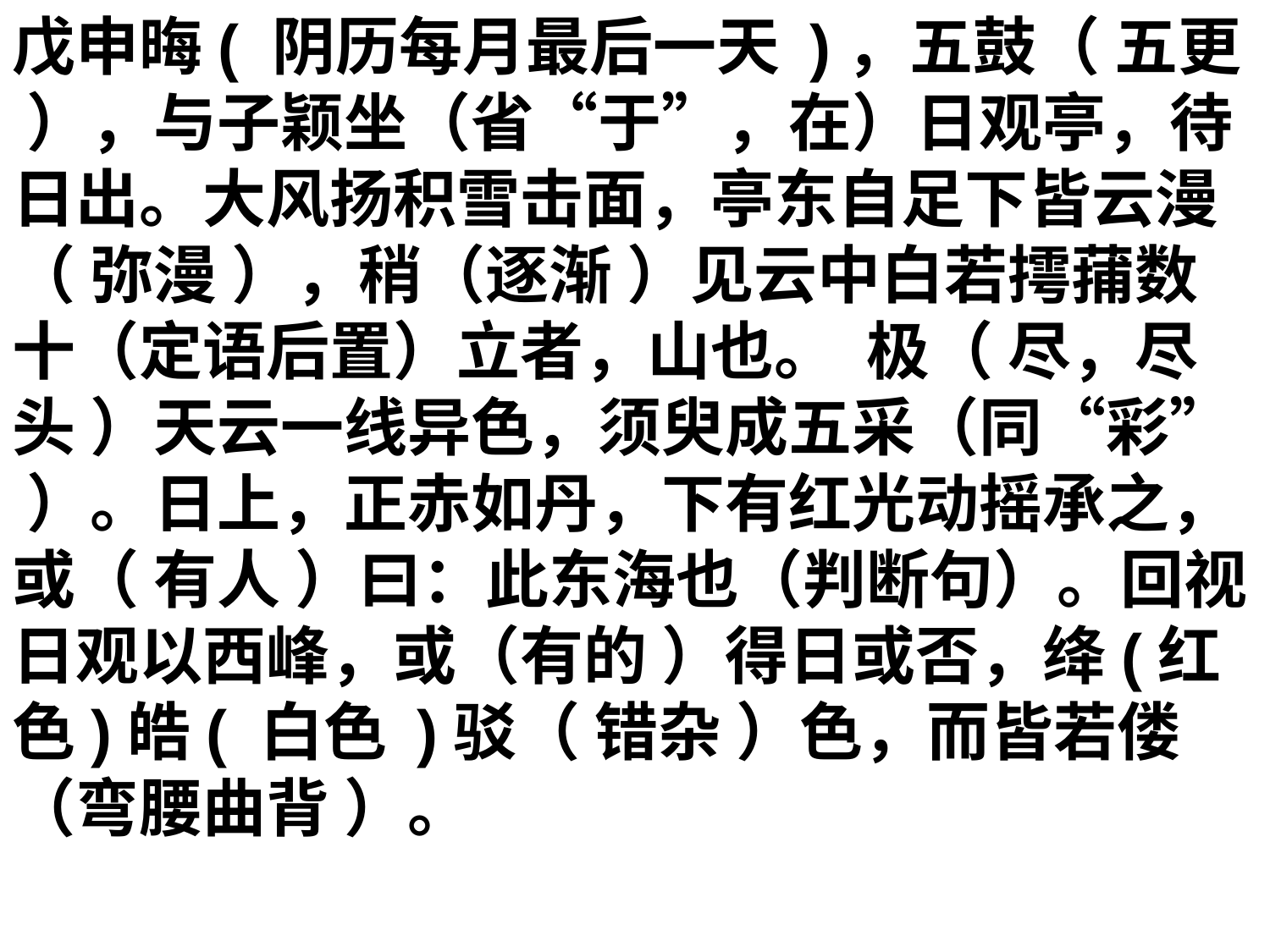

戊申晦( 阴历每月最后一天 )，五鼓（ 五更 ），与子颖坐（省“于”，在）日观亭，待日出。大风扬积雪击面，亭东自足下皆云漫（ 弥漫 ），稍（逐渐 ）见云中白若摴蒱数十（定语后置）立者，山也。  极（ 尽，尽头 ）天云一线异色，须臾成五采（同“彩” ）。日上，正赤如丹，下有红光动摇承之，或（ 有人 ）曰：此东海也（判断句）。回视日观以西峰，或（有的 ）得日或否，绛(红色)皓( 白色 )驳（ 错杂 ）色，而皆若偻（弯腰曲背 ）。